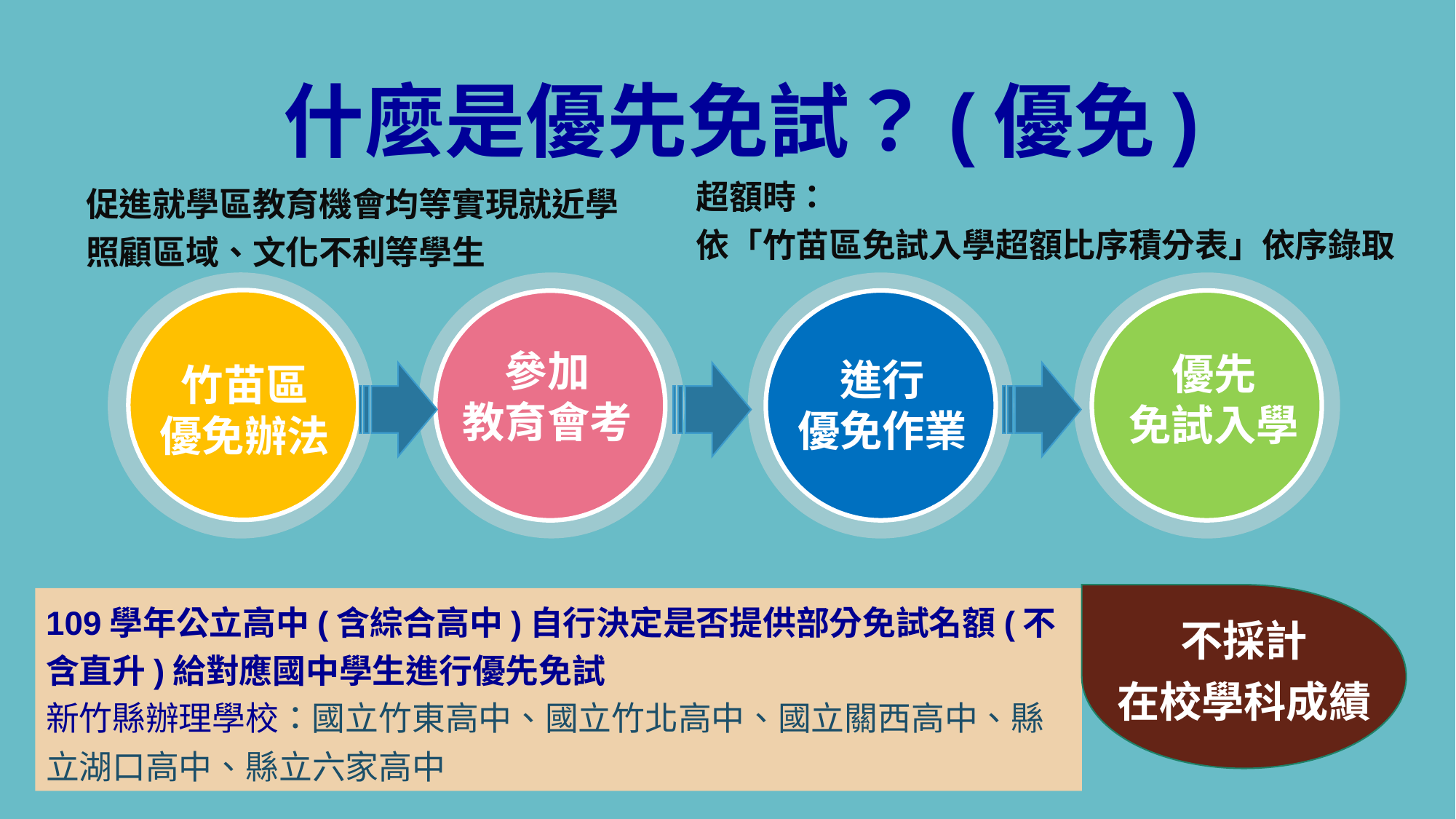

什麼是優先免試？(優免)
超額時：
依「竹苗區免試入學超額比序積分表」依序錄取
促進就學區教育機會均等實現就近學
照顧區域、文化不利等學生

竹苗區
優免辦法

參加
教育會考

進行
優免作業

優先
免試入學

不採計
在校學科成績
109學年公立高中(含綜合高中)自行決定是否提供部分免試名額(不含直升)給對應國中學生進行優先免試
新竹縣辦理學校：國立竹東高中、國立竹北高中、國立關西高中、縣立湖口高中、縣立六家高中